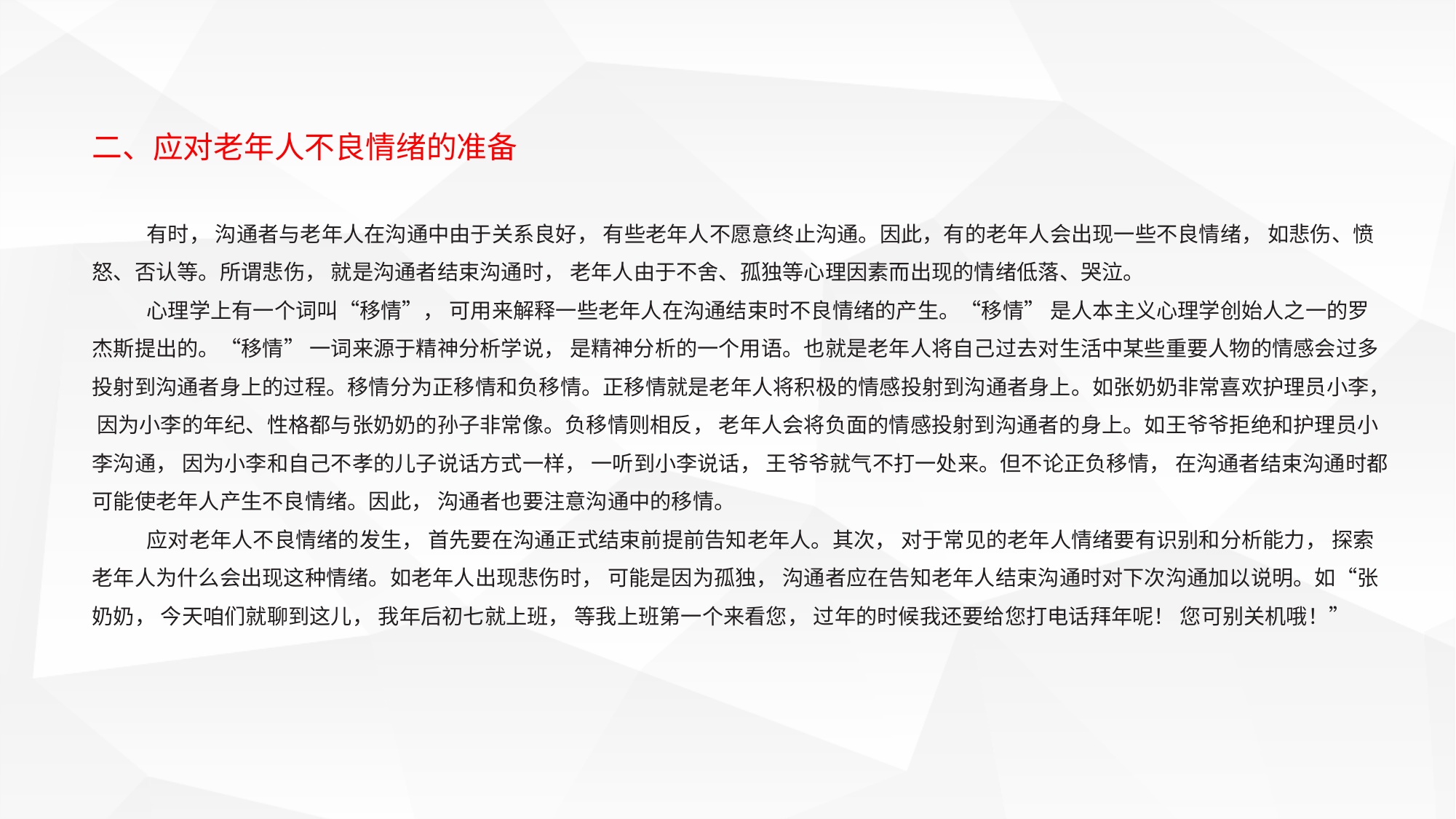

二、应对老年人不良情绪的准备
有时， 沟通者与老年人在沟通中由于关系良好， 有些老年人不愿意终止沟通。因此，有的老年人会出现一些不良情绪， 如悲伤、愤怒、否认等。所谓悲伤， 就是沟通者结束沟通时， 老年人由于不舍、孤独等心理因素而出现的情绪低落、哭泣。
心理学上有一个词叫“移情”， 可用来解释一些老年人在沟通结束时不良情绪的产生。“移情” 是人本主义心理学创始人之一的罗杰斯提出的。“移情” 一词来源于精神分析学说， 是精神分析的一个用语。也就是老年人将自己过去对生活中某些重要人物的情感会过多投射到沟通者身上的过程。移情分为正移情和负移情。正移情就是老年人将积极的情感投射到沟通者身上。如张奶奶非常喜欢护理员小李， 因为小李的年纪、性格都与张奶奶的孙子非常像。负移情则相反， 老年人会将负面的情感投射到沟通者的身上。如王爷爷拒绝和护理员小李沟通， 因为小李和自己不孝的儿子说话方式一样， 一听到小李说话， 王爷爷就气不打一处来。但不论正负移情， 在沟通者结束沟通时都可能使老年人产生不良情绪。因此， 沟通者也要注意沟通中的移情。
应对老年人不良情绪的发生， 首先要在沟通正式结束前提前告知老年人。其次， 对于常见的老年人情绪要有识别和分析能力， 探索老年人为什么会出现这种情绪。如老年人出现悲伤时， 可能是因为孤独， 沟通者应在告知老年人结束沟通时对下次沟通加以说明。如“张奶奶， 今天咱们就聊到这儿， 我年后初七就上班， 等我上班第一个来看您， 过年的时候我还要给您打电话拜年呢！ 您可别关机哦！”